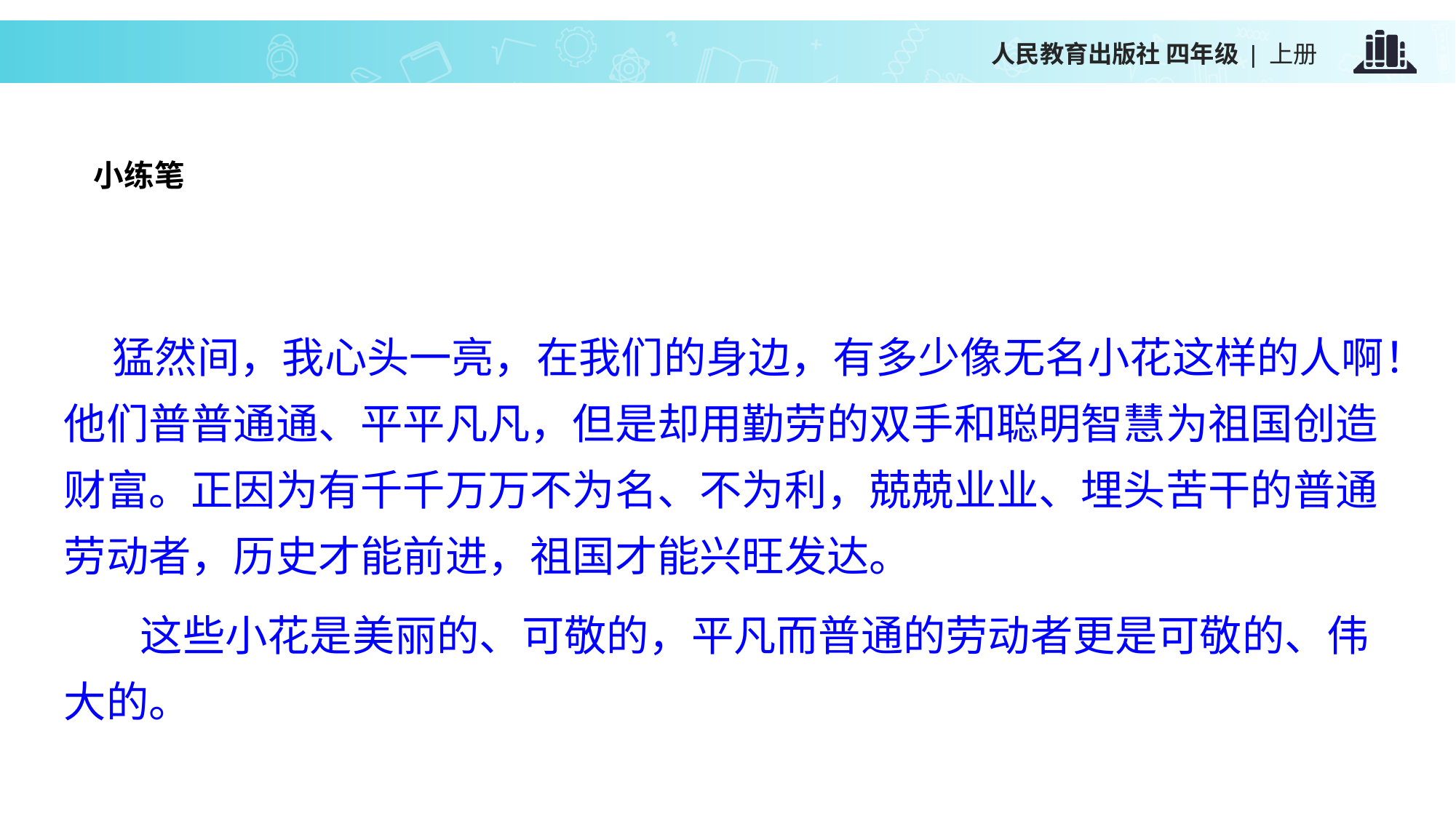

小练笔
    猛然间，我心头一亮，在我们的身边，有多少像无名小花这样的人啊！他们普普通通、平平凡凡，但是却用勤劳的双手和聪明智慧为祖国创造财富。正因为有千千万万不为名、不为利，兢兢业业、埋头苦干的普通劳动者，历史才能前进，祖国才能兴旺发达。
       这些小花是美丽的、可敬的，平凡而普通的劳动者更是可敬的、伟大的。